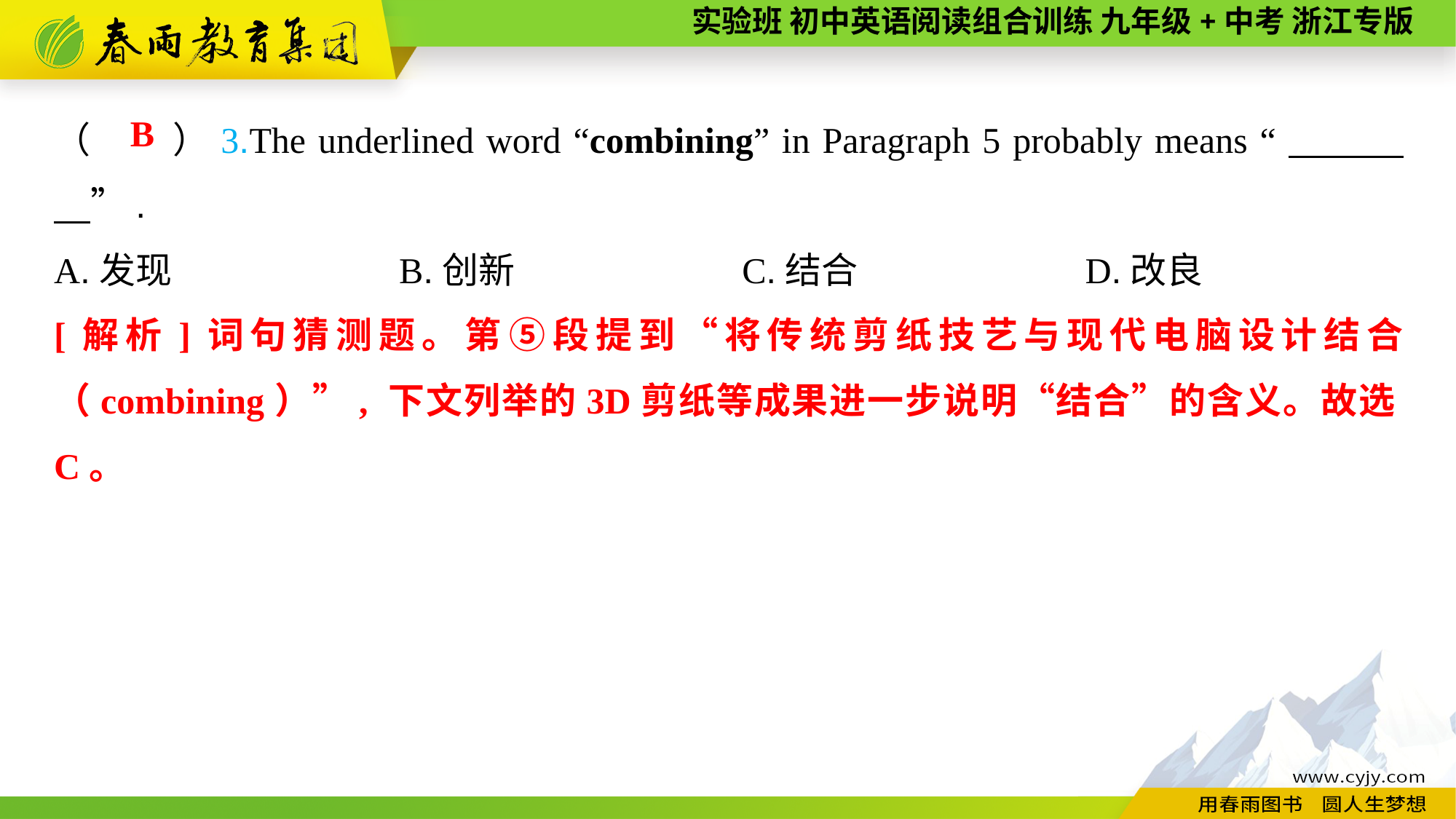

（　　）3.The underlined word “combining” in Paragraph 5 probably means “　　　　”.
A.发现　　　　　　B.创新　　　　　　C.结合　　　　　　D.改良
B
[解析]词句猜测题。第⑤段提到“将传统剪纸技艺与现代电脑设计结合（combining）”, 下文列举的3D剪纸等成果进一步说明“结合”的含义。故选C。